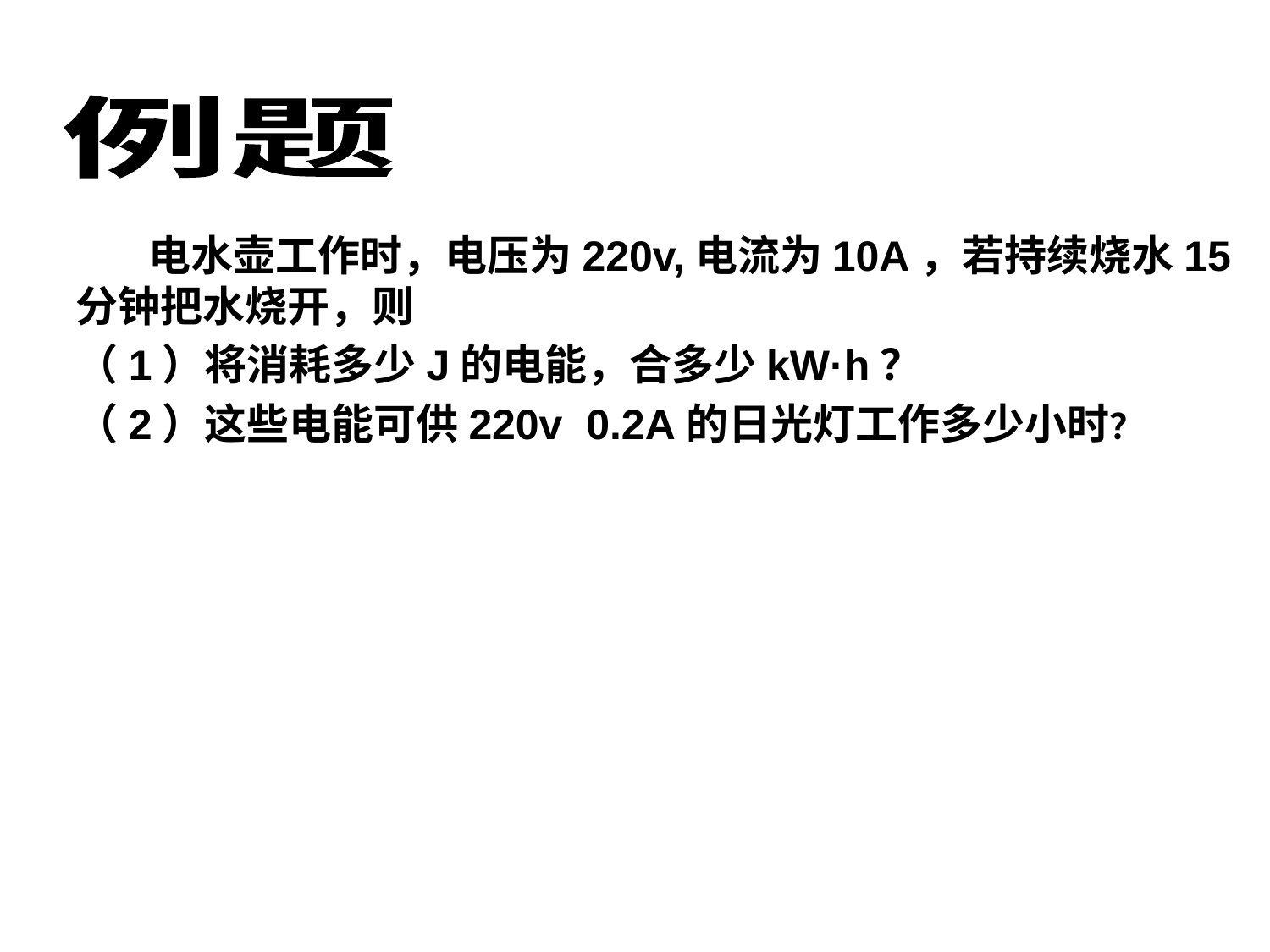

例题
        电水壶工作时，电压为220v,电流为10A，若持续烧水15分钟把水烧开，则
（1）将消耗多少J的电能，合多少kW·h？
（2）这些电能可供220v  0.2A的日光灯工作多少小时？